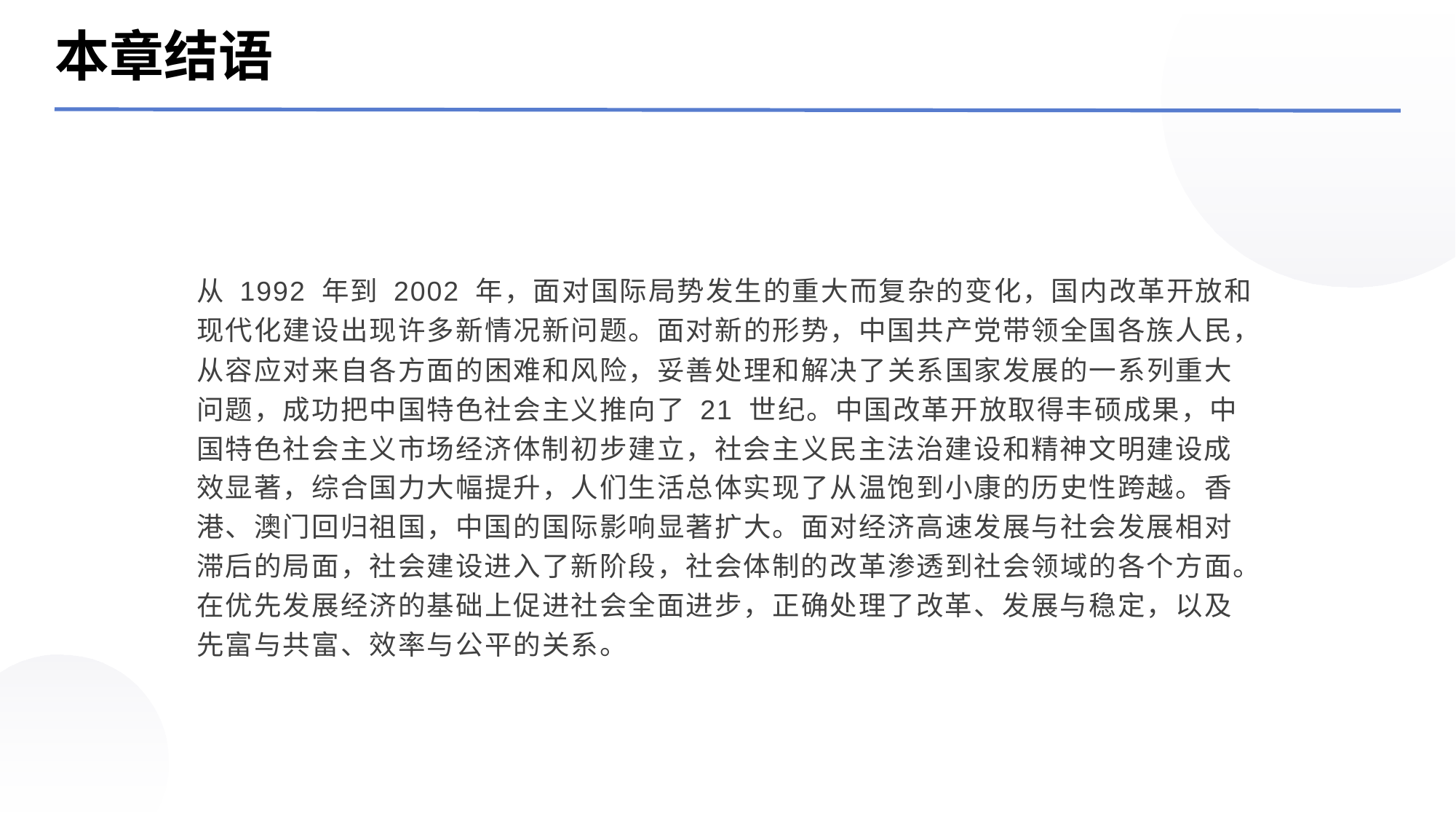

本章结语
从 1992 年到 2002 年，面对国际局势发生的重大而复杂的变化，国内改革开放和现代化建设出现许多新情况新问题。面对新的形势，中国共产党带领全国各族人民，从容应对来自各方面的困难和风险，妥善处理和解决了关系国家发展的一系列重大问题，成功把中国特色社会主义推向了 21 世纪。中国改革开放取得丰硕成果，中国特色社会主义市场经济体制初步建立，社会主义民主法治建设和精神文明建设成效显著，综合国力大幅提升，人们生活总体实现了从温饱到小康的历史性跨越。香港、澳门回归祖国，中国的国际影响显著扩大。面对经济高速发展与社会发展相对滞后的局面，社会建设进入了新阶段，社会体制的改革渗透到社会领域的各个方面。在优先发展经济的基础上促进社会全面进步，正确处理了改革、发展与稳定，以及先富与共富、效率与公平的关系。